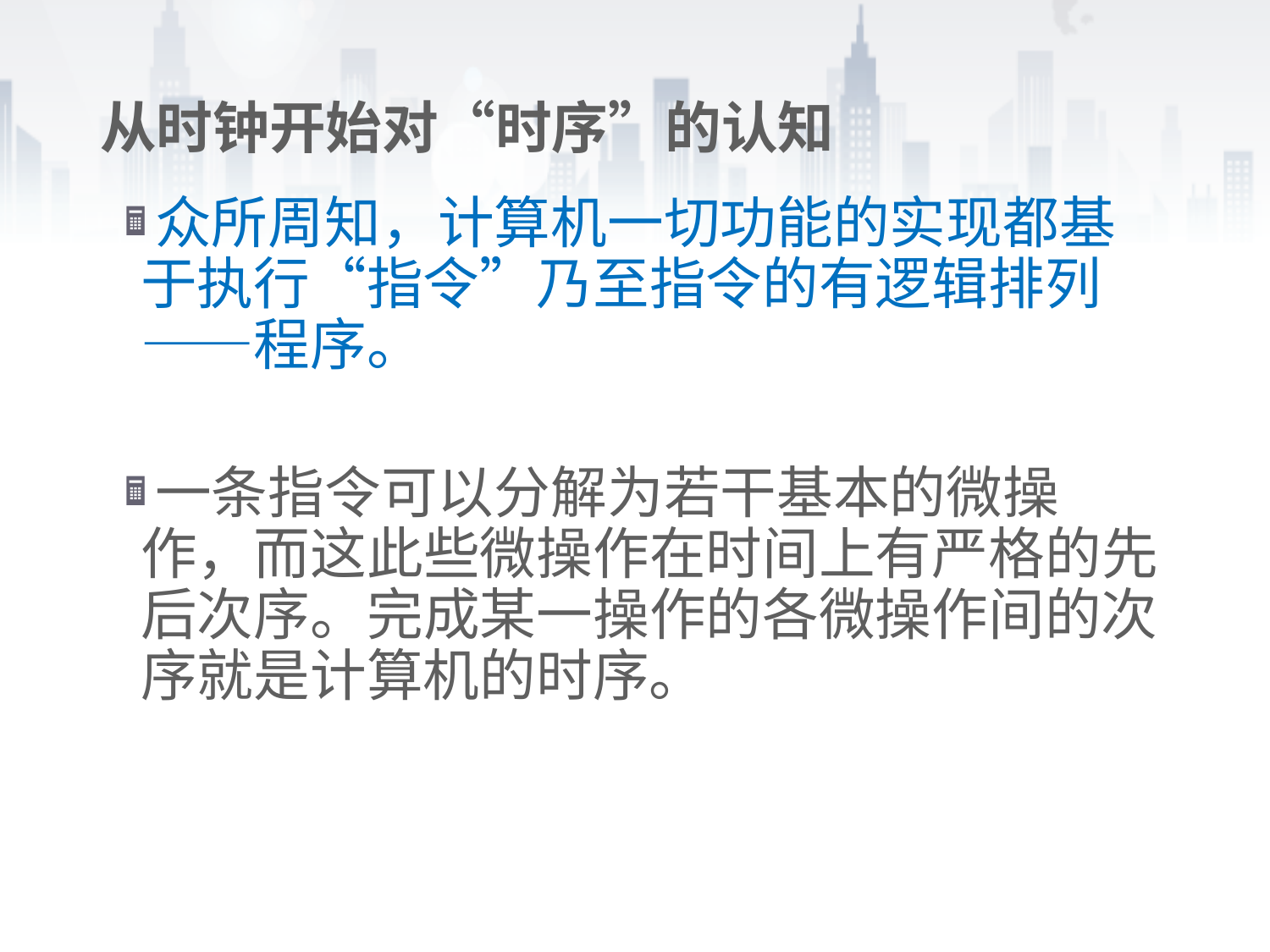

# 从时钟开始对“时序”的认知
众所周知，计算机一切功能的实现都基于执行“指令”乃至指令的有逻辑排列——程序。

一条指令可以分解为若干基本的微操作，而这此些微操作在时间上有严格的先后次序。完成某一操作的各微操作间的次序就是计算机的时序。